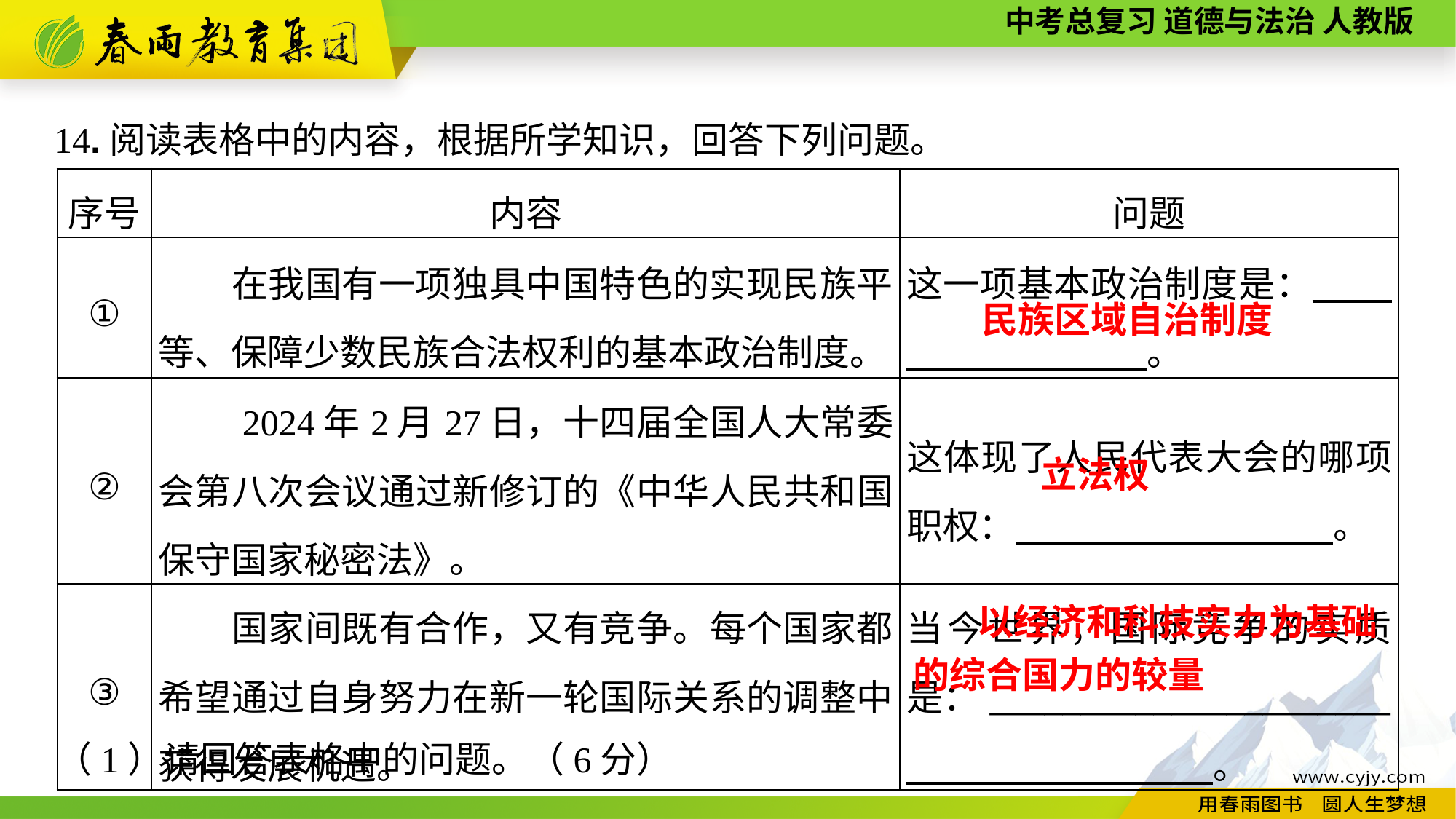

14.阅读表格中的内容，根据所学知识，回答下列问题。
| 序号 | 内容 | 问题 |
| --- | --- | --- |
| ① | 在我国有一项独具中国特色的实现民族平等、保障少数民族合法权利的基本政治制度。 | 这一项基本政治制度是：　 　　　。 |
| ② | 2024年2月27日，十四届全国人大常委会第八次会议通过新修订的《中华人民共和国保守国家秘密法》。 | 这体现了人民代表大会的哪项职权：　　 　　。 |
| ③ | 国家间既有合作，又有竞争。每个国家都希望通过自身努力在新一轮国际关系的调整中获得发展机遇。 | 当今世界，国际竞争的实质是：\_\_\_\_\_\_\_\_\_\_\_\_\_\_\_\_\_\_\_\_\_\_ 　 。 |
民族区域自治制度
立法权
以经济和科技实力为基础
的综合国力的较量
（1）请回答表格中的问题。（6分）